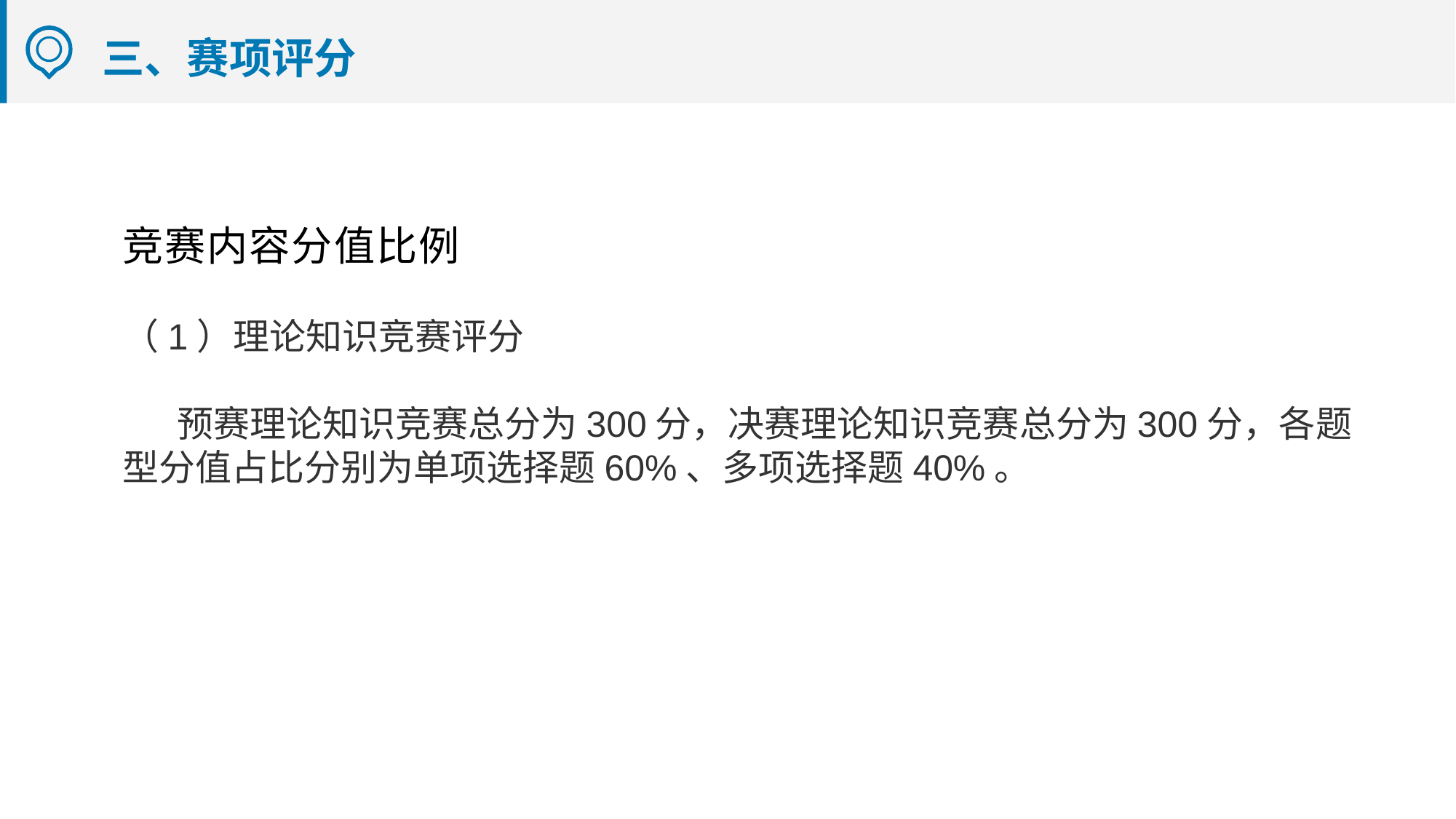

# 三、赛项评分
竞赛内容分值比例

（1）理论知识竞赛评分

预赛理论知识竞赛总分为300分，决赛理论知识竞赛总分为300分，各题型分值占比分别为单项选择题60%、多项选择题40%。